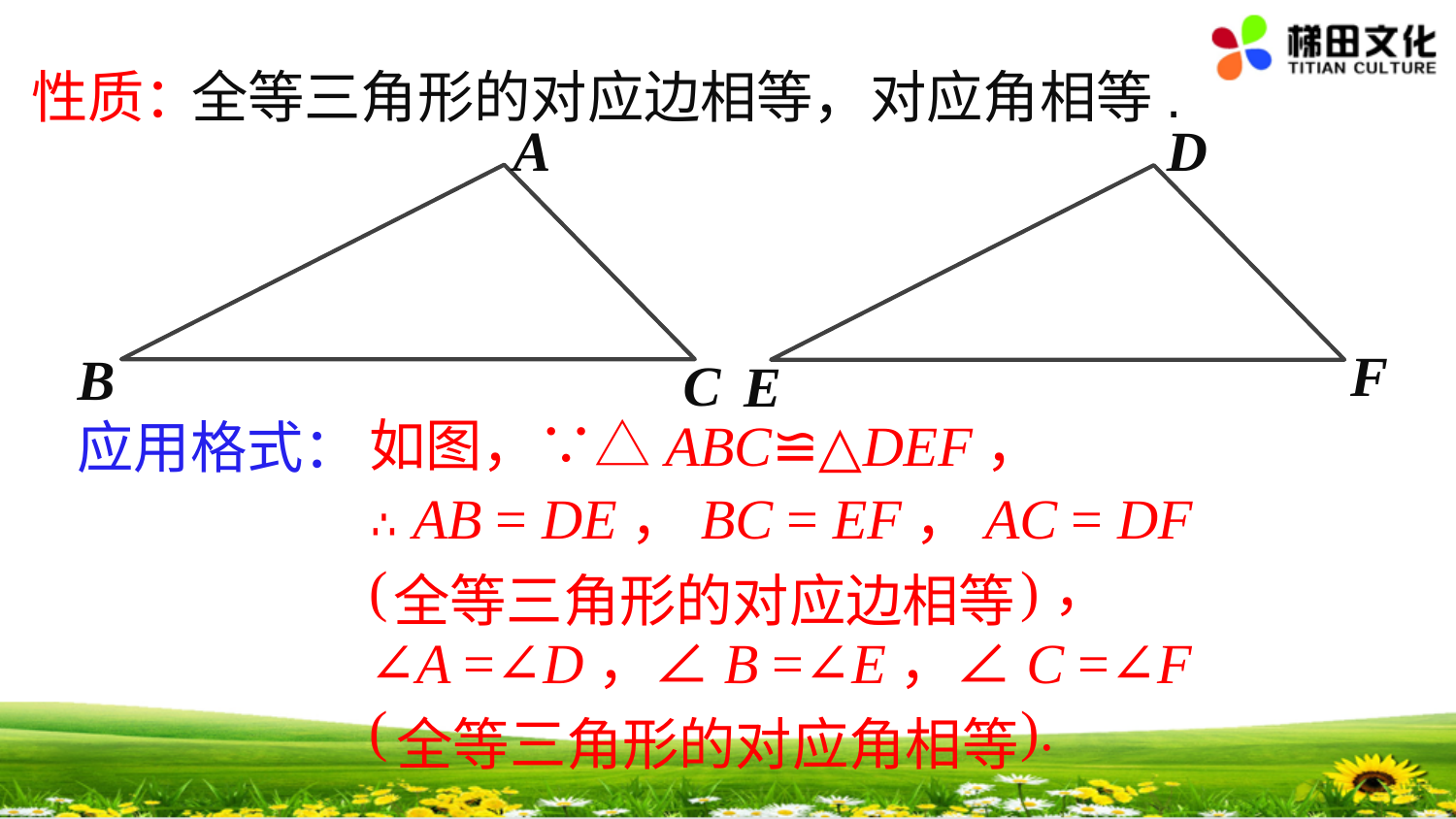

全等三角形的对应边相等，对应角相等.
性质：
A
D

F
B
C
E
应用格式：
如图，∵△ABC≌△DEF，
∴ AB = DE，BC = EF，AC = DF
(                                             )，
∠A =∠D，∠B =∠E，∠C =∠F
(                                             ).
全等三角形的对应边相等
全等三角形的对应角相等